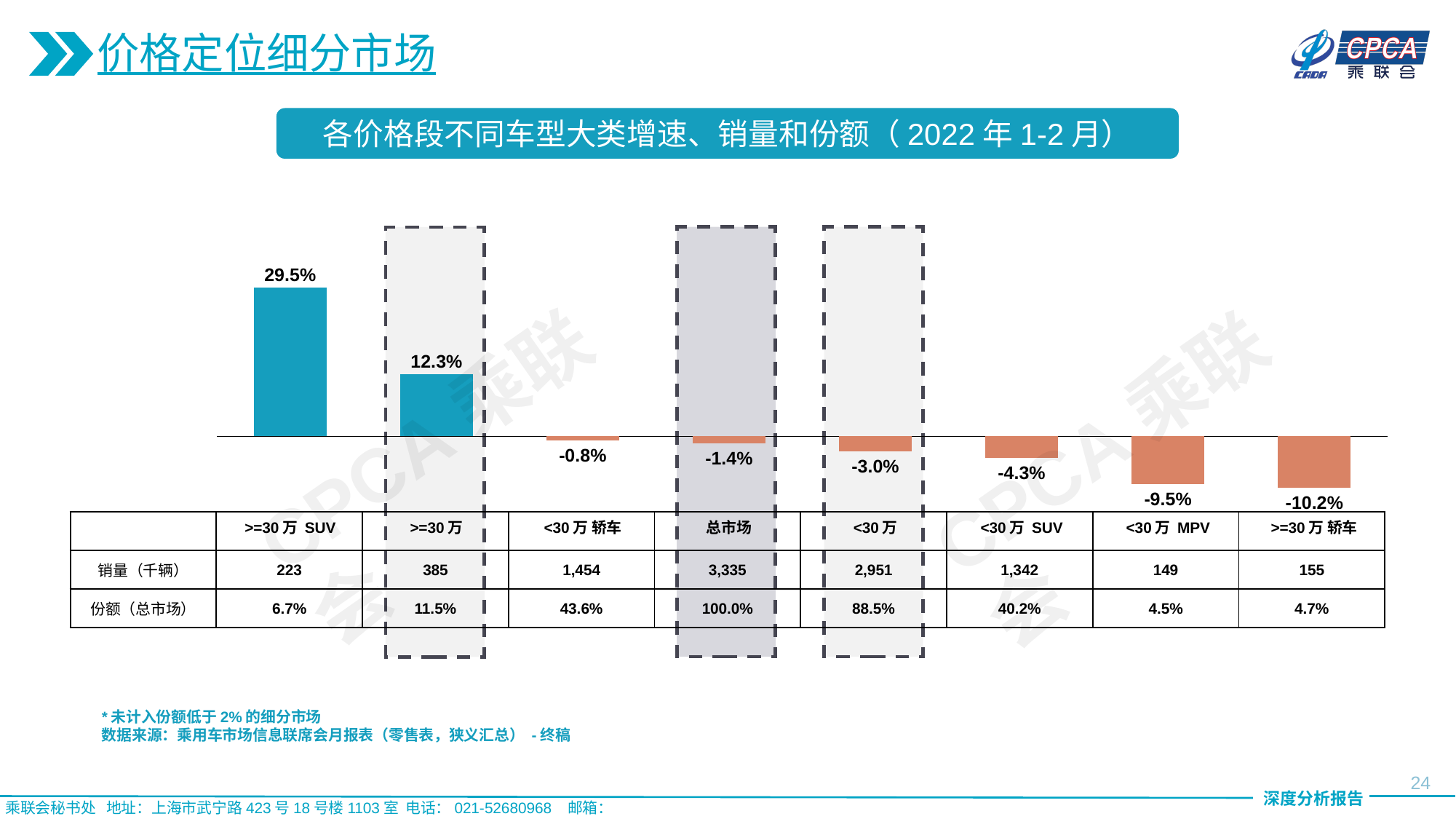

价格定位细分市场

各价格段不同车型大类增速、销量和份额（2022年1-2月）

29.5%

### Chart

| Category |  |
|---|---|
12.3%
CPCA乘联会
CPCA乘联会
-0.8%
-1.4%
-3.0%
-4.3%
-9.5%
-10.2%
|  |  |  |  |  |  |  |  |  |
| --- | --- | --- | --- | --- | --- | --- | --- | --- |
| 销量（千辆） | 223 | 385 | 1,454 | 3,335 | 2,951 | 1,342 | 149 | 155 |
| 份额（总市场） | 6.7% | 11.5% | 43.6% | 100.0% | 88.5% | 40.2% | 4.5% | 4.7% |
>=30万 SUV
>=30万
<30万 轿车
总市场
<30万
<30万 SUV
<30万 MPV
>=30万 轿车
*未计入份额低于2%的细分市场
数据来源：乘用车市场信息联席会月报表（零售表，狭义汇总） -终稿
24